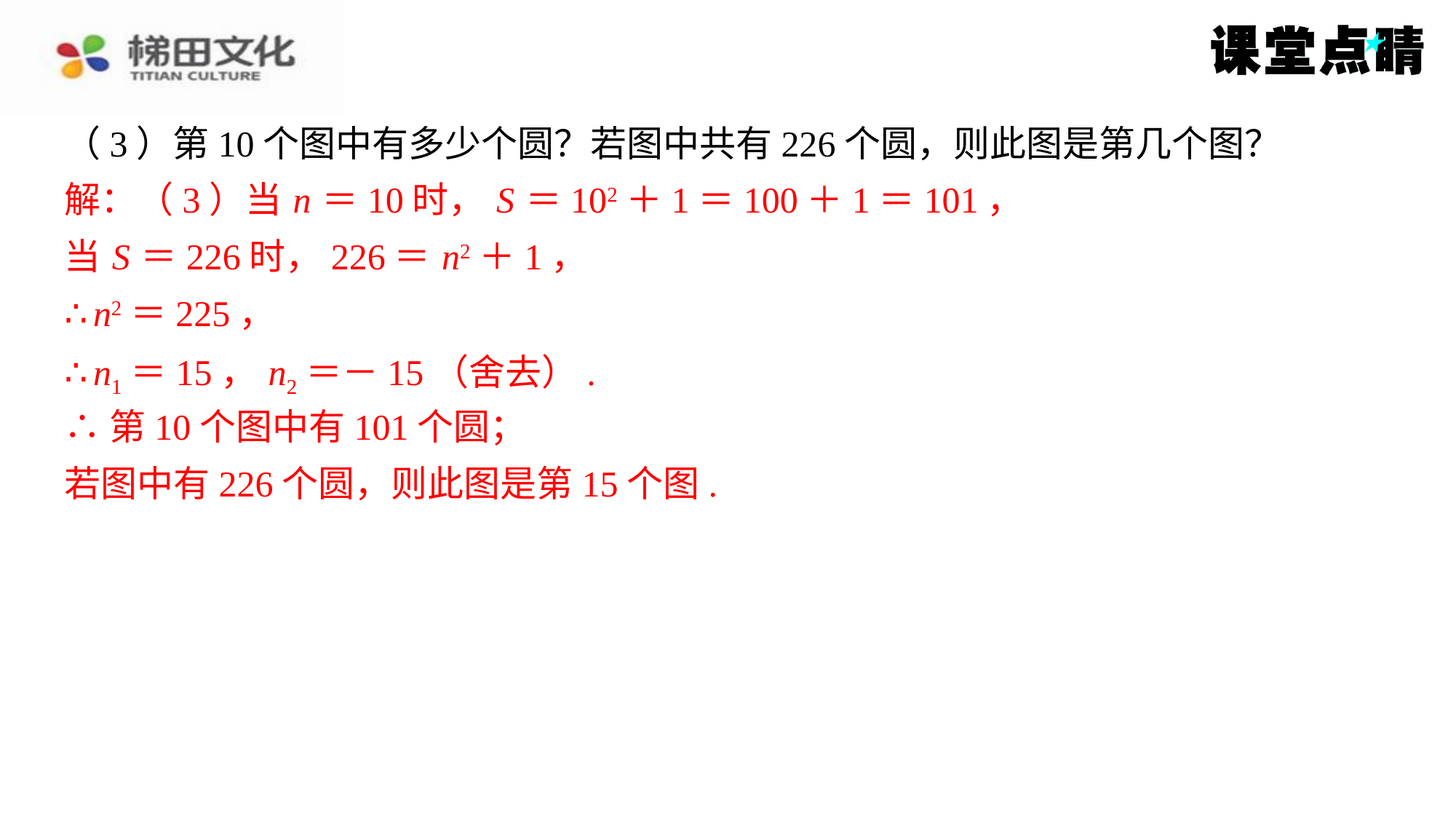

（3）第10个图中有多少个圆？若图中共有226个圆，则此图是第几个图？
解：（3）当 n ＝10时， S ＝102＋1＝100＋1＝101，
当 S ＝226时，226＝ n2＋1，
∴ n2＝225，
∴ n1＝15， n2＝－15（舍去）.
∴第10个图中有101个圆；
若图中有226个圆，则此图是第15个图.
解：（3）当 n ＝10时， S ＝102＋1＝100＋1＝101，
当 S ＝226时，226＝ n2＋1，
∴ n2＝225，
∴ n1＝15， n2＝－15（舍去）.
∴第10个图中有101个圆；
若图中有226个圆，则此图是第15个图.